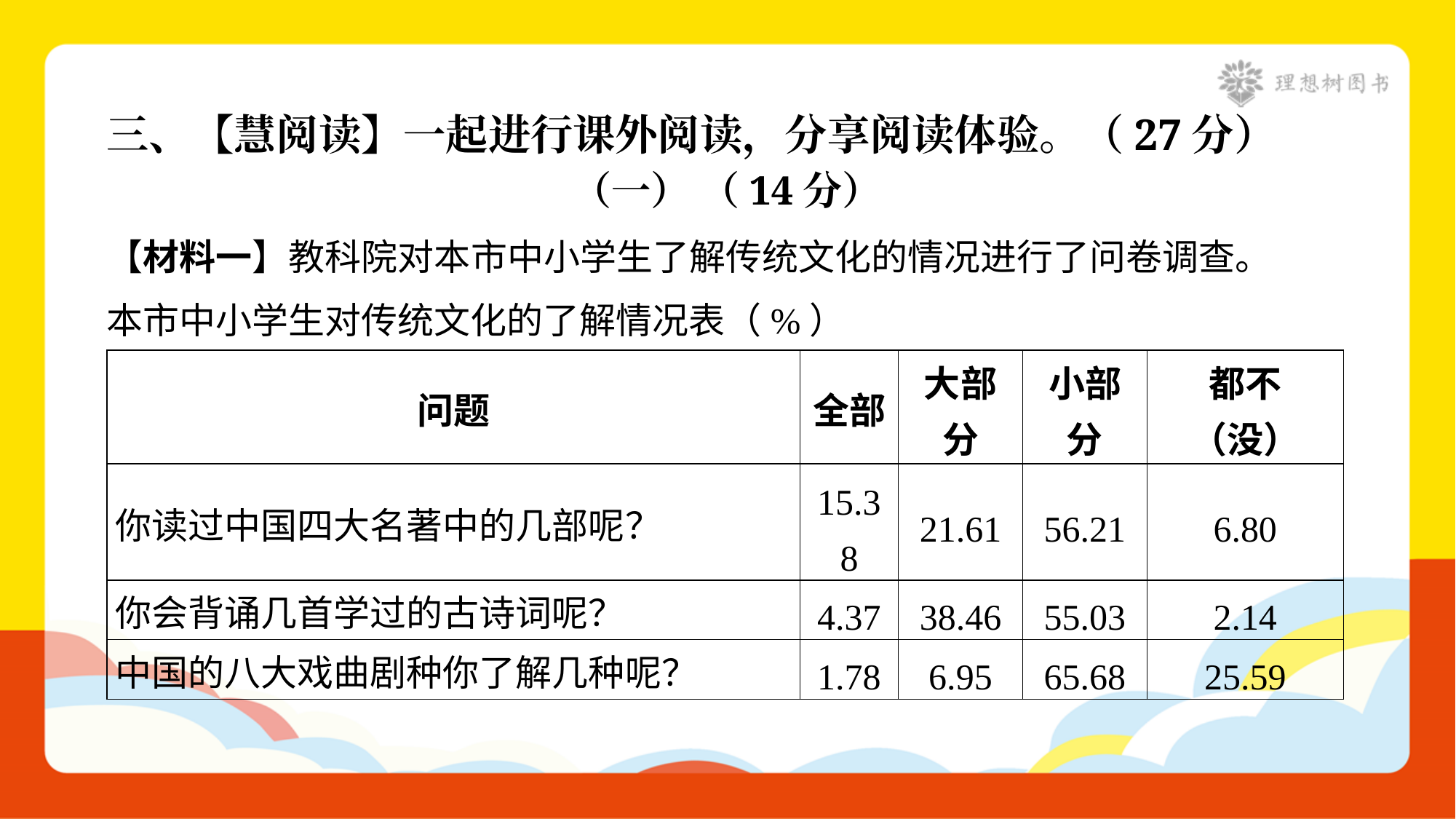

三、【慧阅读】一起进行课外阅读，分享阅读体验。（27分）
（一） （14分）
【材料一】教科院对本市中小学生了解传统文化的情况进行了问卷调查。
本市中小学生对传统文化的了解情况表（%）
| 问题 | 全部 | 大部 分 | 小部 分 | 都不 （没） |
| --- | --- | --- | --- | --- |
| 你读过中国四大名著中的几部呢？ | 15.3 8 | 21.61 | 56.21 | 6.80 |
| 你会背诵几首学过的古诗词呢？ | 4.37 | 38.46 | 55.03 | 2.14 |
| 中国的八大戏曲剧种你了解几种呢？ | 1.78 | 6.95 | 65.68 | 25.59 |